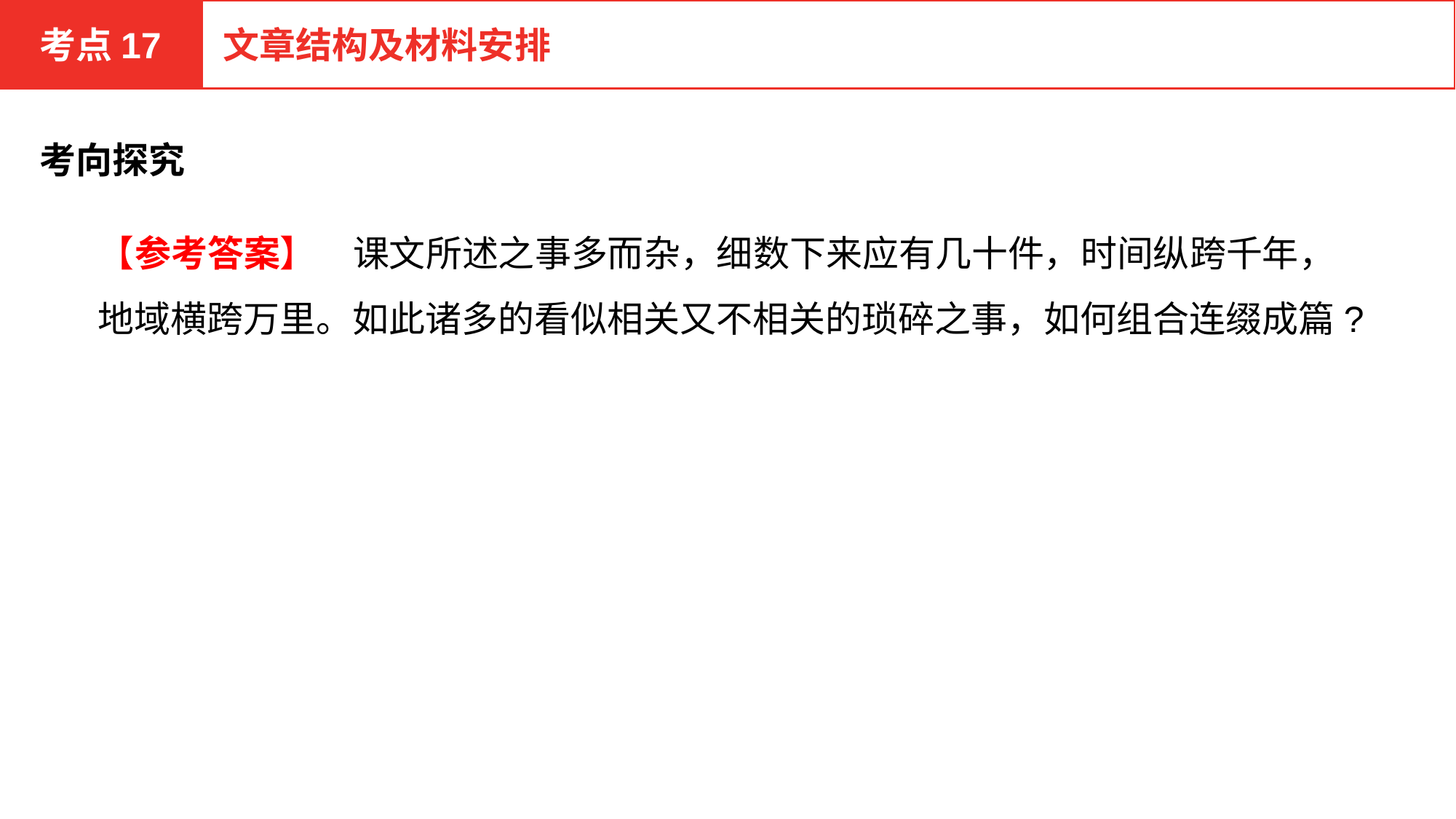

考点17
文章结构及材料安排
考向探究

【参考答案】　课文所述之事多而杂，细数下来应有几十件，时间纵跨千年，地域横跨万里。如此诸多的看似相关又不相关的琐碎之事，如何组合连缀成篇?